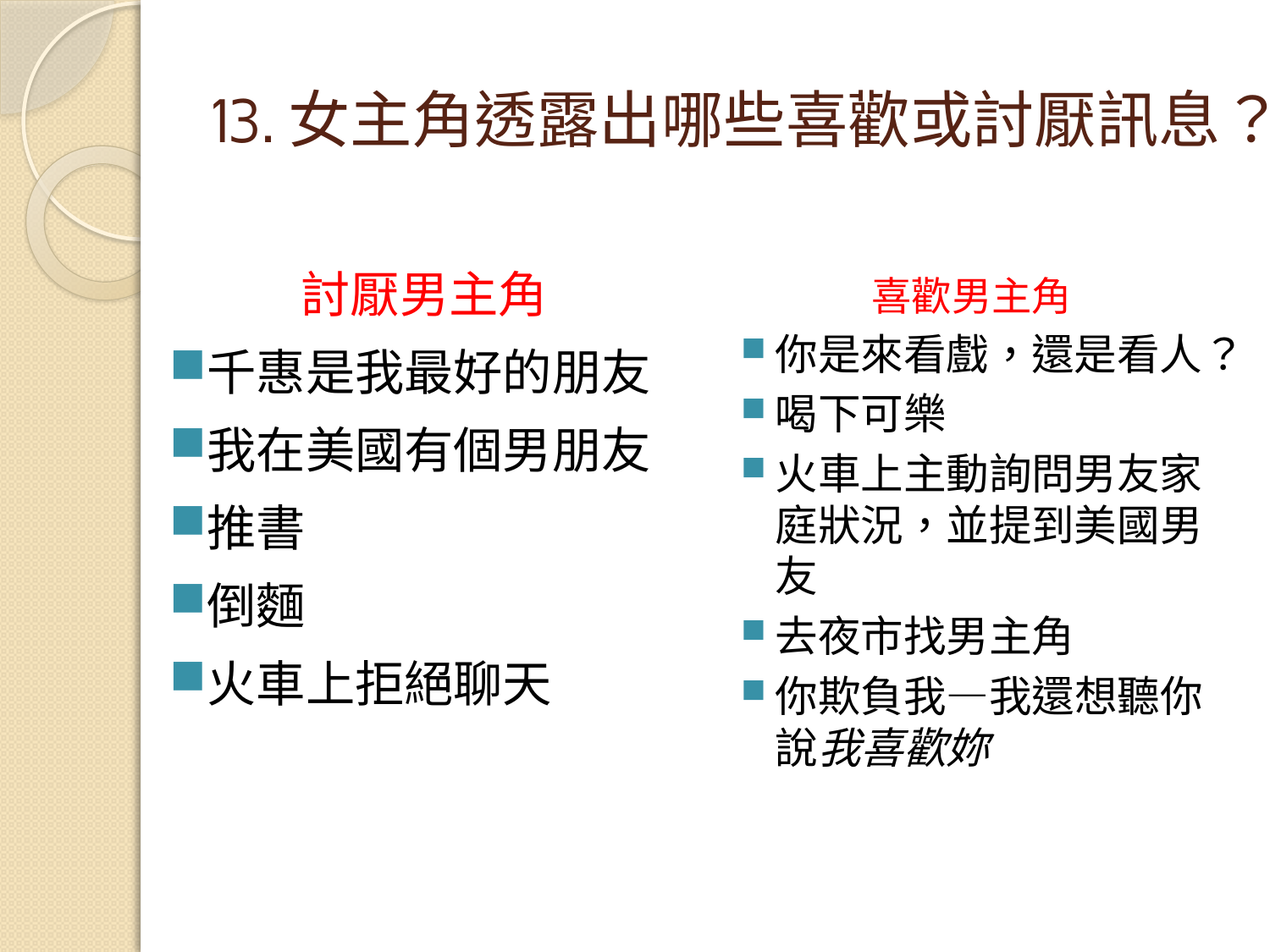

# 13.女主角透露出哪些喜歡或討厭訊息？
討厭男主角
千惠是我最好的朋友
我在美國有個男朋友
推書
倒麵
火車上拒絕聊天

喜歡男主角
你是來看戲，還是看人？
喝下可樂
火車上主動詢問男友家庭狀況，並提到美國男友
去夜市找男主角
你欺負我—我還想聽你說我喜歡妳